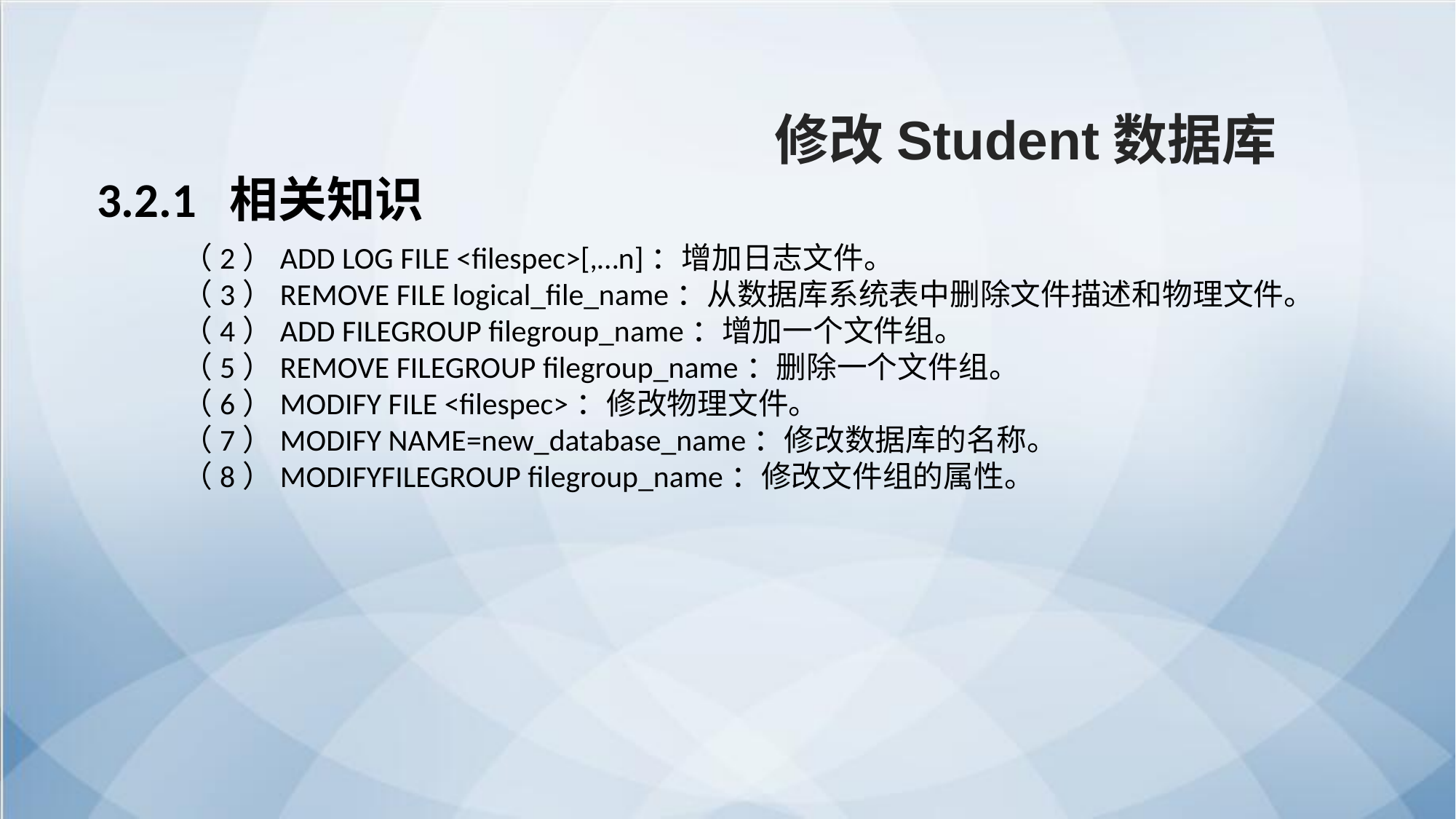

修改Student数据库
3.2.1  相关知识
（2）ADD LOG FILE <filespec>[,…n]：增加日志文件。
（3）REMOVE FILE logical_file_name：从数据库系统表中删除文件描述和物理文件。
（4）ADD FILEGROUP filegroup_name：增加一个文件组。
（5）REMOVE FILEGROUP filegroup_name：删除一个文件组。
（6）MODIFY FILE <filespec>：修改物理文件。
（7）MODIFY NAME=new_database_name：修改数据库的名称。
（8）MODIFYFILEGROUP filegroup_name：修改文件组的属性。